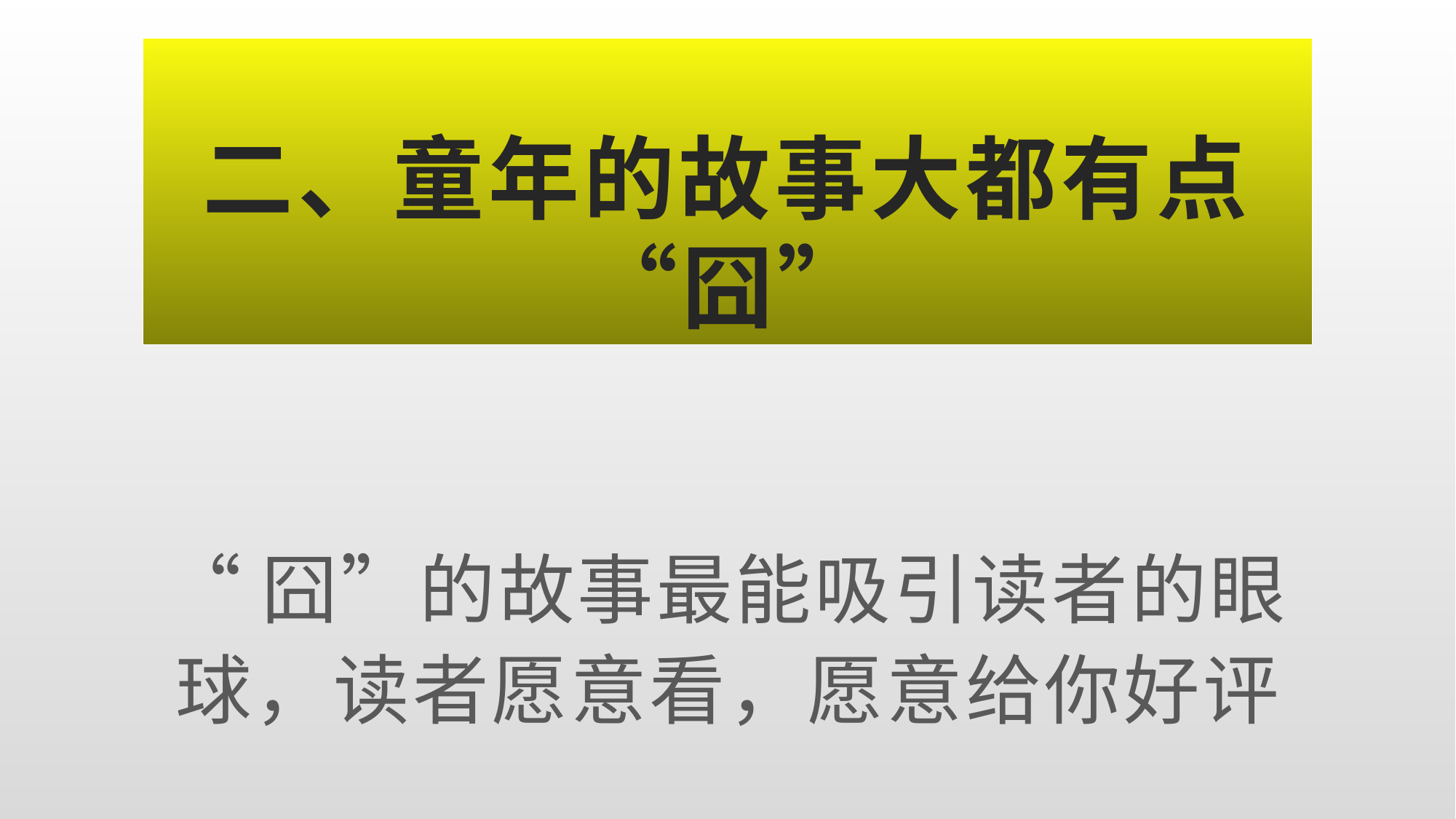

# 二、童年的故事大都有点“囧”
“囧”的故事最能吸引读者的眼球，读者愿意看，愿意给你好评